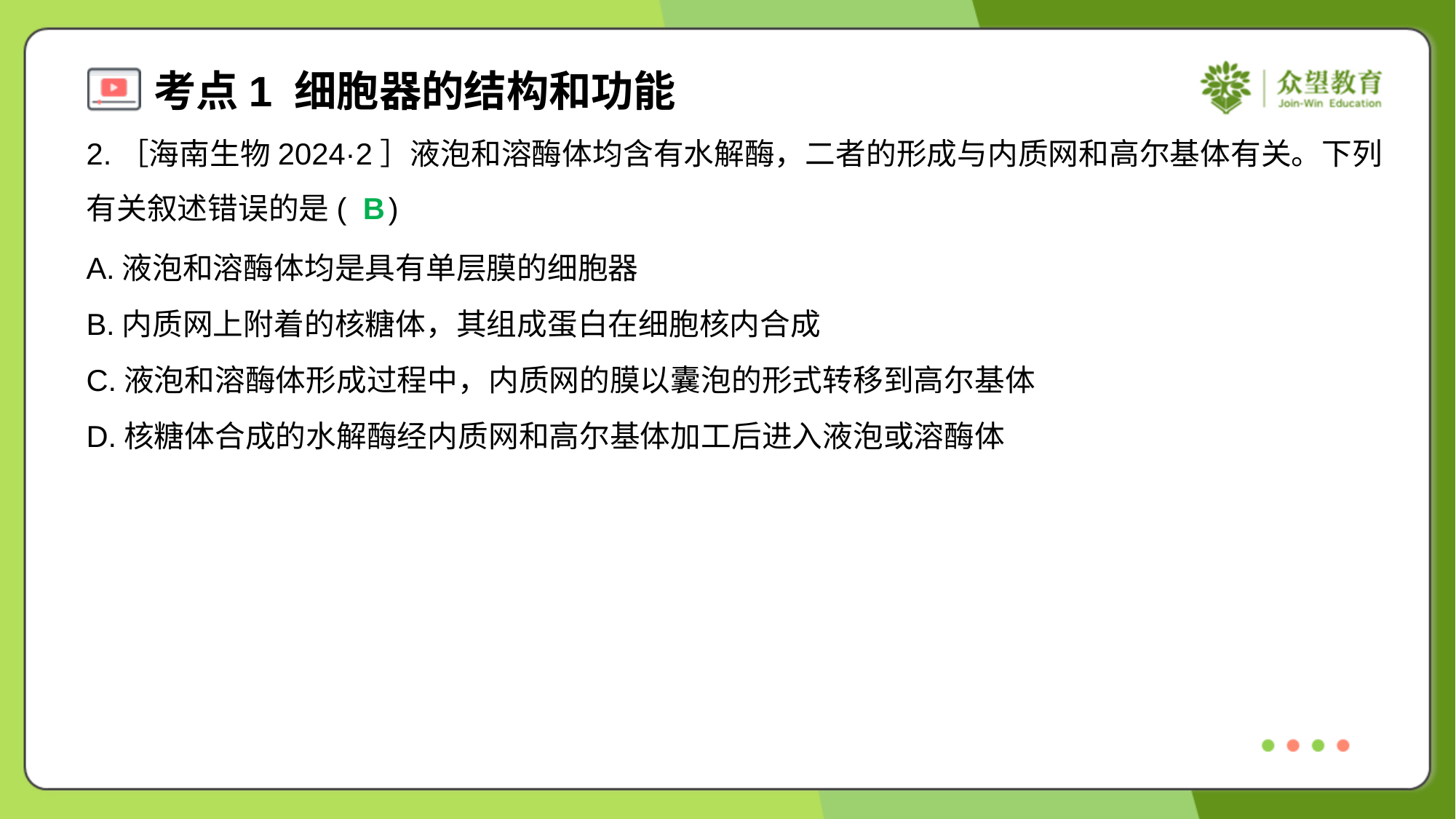

2.［海南生物2024·2］液泡和溶酶体均含有水解酶，二者的形成与内质网和高尔基体有关。下列
有关叙述错误的是(     )
B
A.液泡和溶酶体均是具有单层膜的细胞器
B.内质网上附着的核糖体，其组成蛋白在细胞核内合成
C.液泡和溶酶体形成过程中，内质网的膜以囊泡的形式转移到高尔基体
D.核糖体合成的水解酶经内质网和高尔基体加工后进入液泡或溶酶体